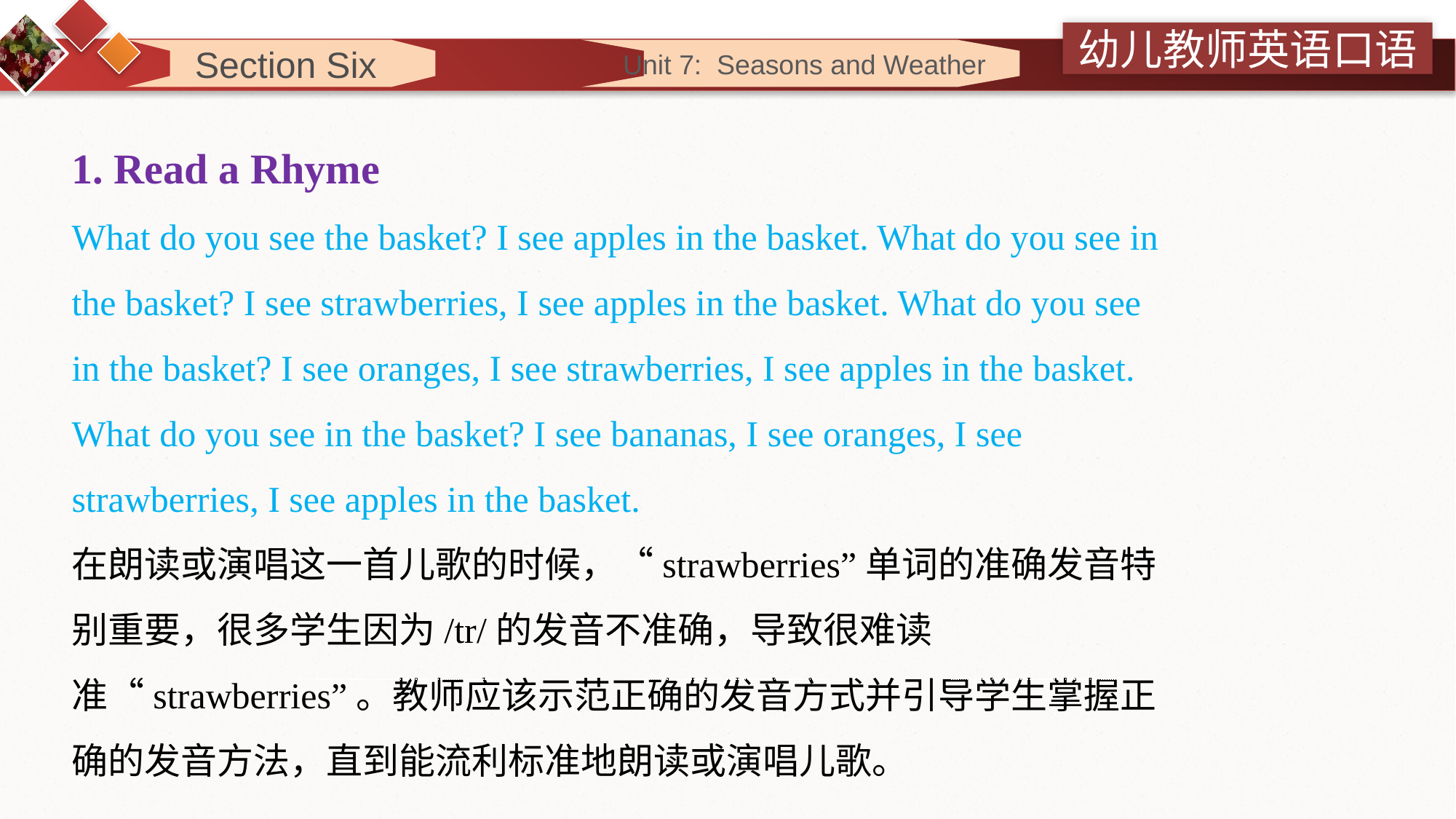

Section Six
 Unit 7:  Seasons and Weather
1. Read a Rhyme
What do you see the basket? I see apples in the basket. What do you see in the basket? I see strawberries, I see apples in the basket. What do you see in the basket? I see oranges, I see strawberries, I see apples in the basket. What do you see in the basket? I see bananas, I see oranges, I see strawberries, I see apples in the basket.                                                      在朗读或演唱这一首儿歌的时候，“strawberries”单词的准确发音特别重要，很多学生因为/tr/的发音不准确，导致很难读准“strawberries”。教师应该示范正确的发音方式并引导学生掌握正确的发音方法，直到能流利标准地朗读或演唱儿歌。